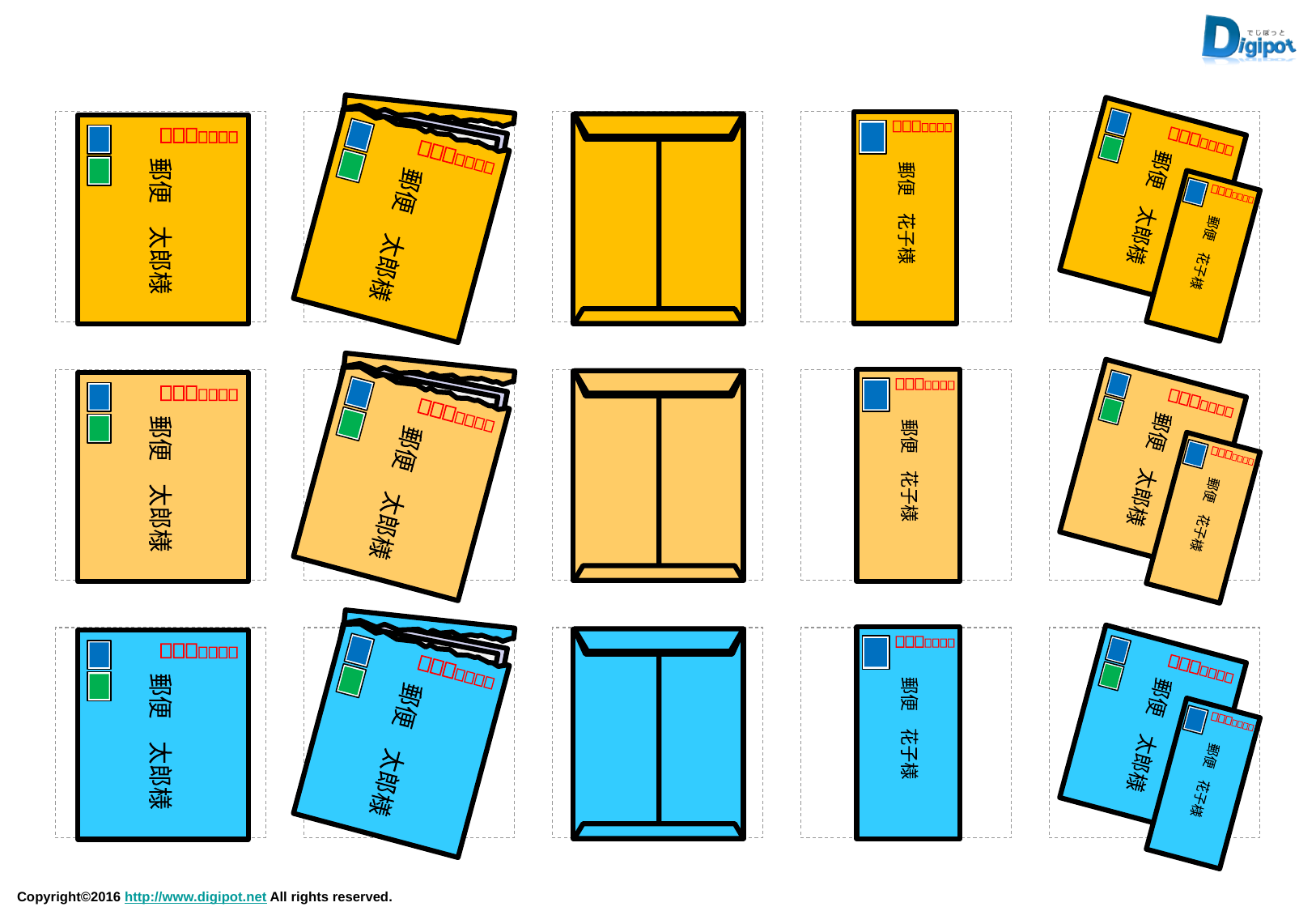

郵便　太郎様

郵便　花子様

郵便　太郎様

郵便　太郎様

郵便　花子様

郵便　太郎様

郵便　花子様

郵便　太郎様

郵便　太郎様

郵便　花子様

郵便　太郎様

郵便　花子様

郵便　太郎様

郵便　太郎様

郵便　花子様